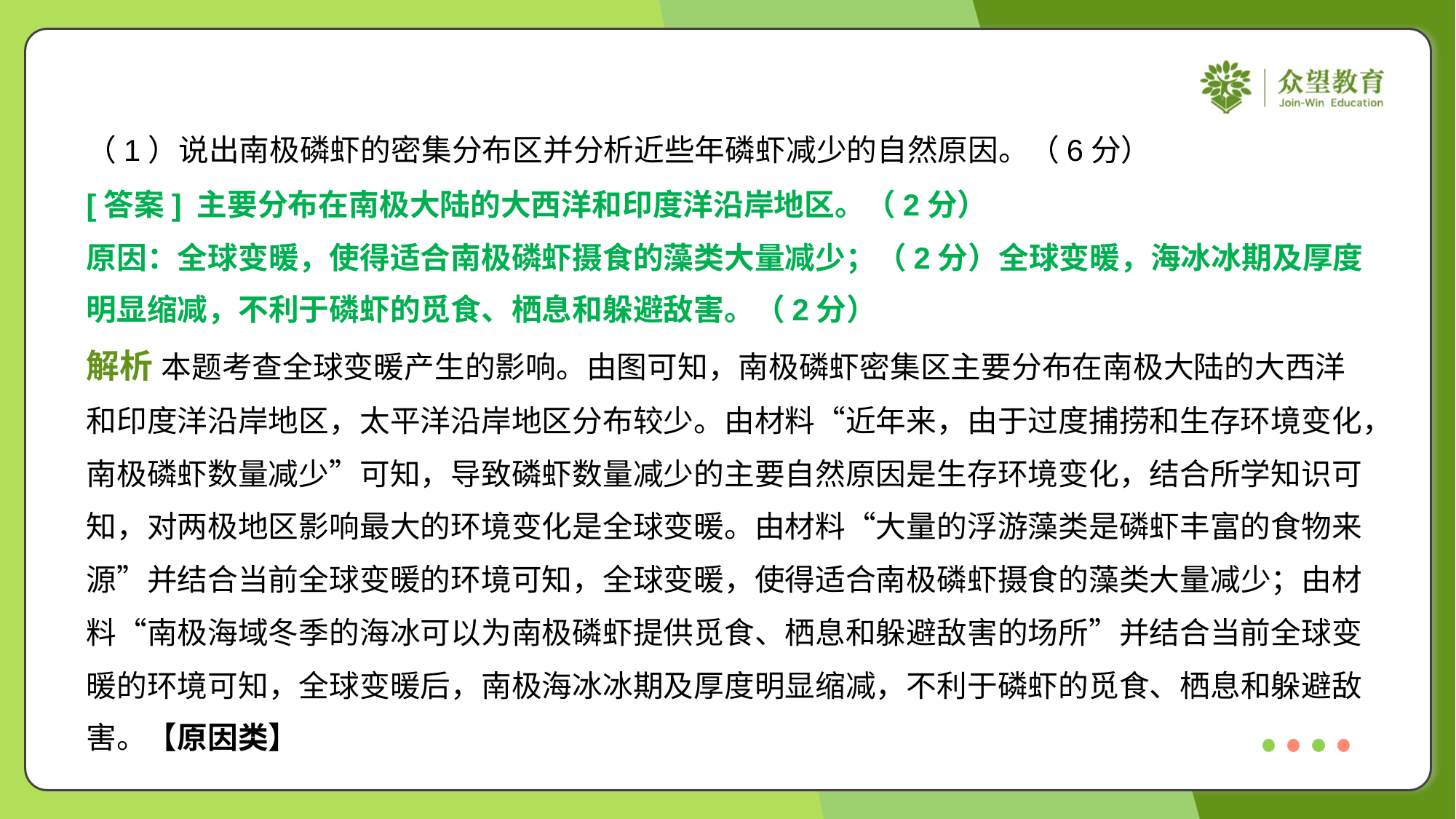

（1）说出南极磷虾的密集分布区并分析近些年磷虾减少的自然原因。（6分）
[答案] 主要分布在南极大陆的大西洋和印度洋沿岸地区。（2分）
原因：全球变暖，使得适合南极磷虾摄食的藻类大量减少；（2分）全球变暖，海冰冰期及厚度
明显缩减，不利于磷虾的觅食、栖息和躲避敌害。（2分）
解析 本题考查全球变暖产生的影响。由图可知，南极磷虾密集区主要分布在南极大陆的大西洋
和印度洋沿岸地区，太平洋沿岸地区分布较少。由材料“近年来，由于过度捕捞和生存环境变化，
南极磷虾数量减少”可知，导致磷虾数量减少的主要自然原因是生存环境变化，结合所学知识可
知，对两极地区影响最大的环境变化是全球变暖。由材料“大量的浮游藻类是磷虾丰富的食物来
源”并结合当前全球变暖的环境可知，全球变暖，使得适合南极磷虾摄食的藻类大量减少；由材
料“南极海域冬季的海冰可以为南极磷虾提供觅食、栖息和躲避敌害的场所”并结合当前全球变
暖的环境可知，全球变暖后，南极海冰冰期及厚度明显缩减，不利于磷虾的觅食、栖息和躲避敌
害。【原因类】